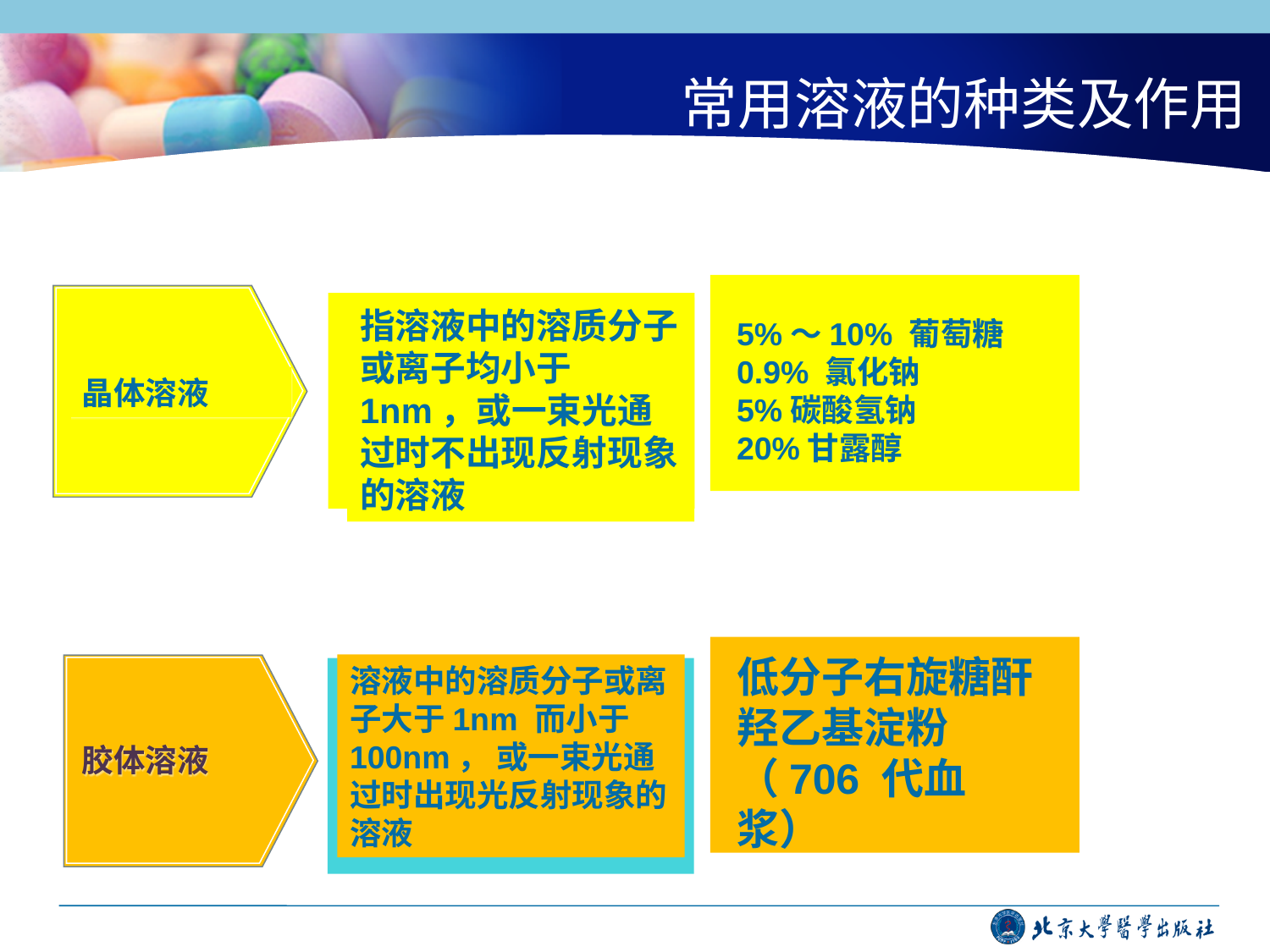

常用溶液的种类及作用

指溶液中的溶质分子或离子均小于1nm，或一束光通过时不出现反射现象的溶液

晶体溶液
5%～10% 葡萄糖
0.9% 氯化钠
5%碳酸氢钠
20%甘露醇

低分子右旋糖酐
羟乙基淀粉（706 代血浆）

溶液中的溶质分子或离子大于1nm 而小于100nm， 或一束光通过时出现光反射现象的溶液

胶体溶液